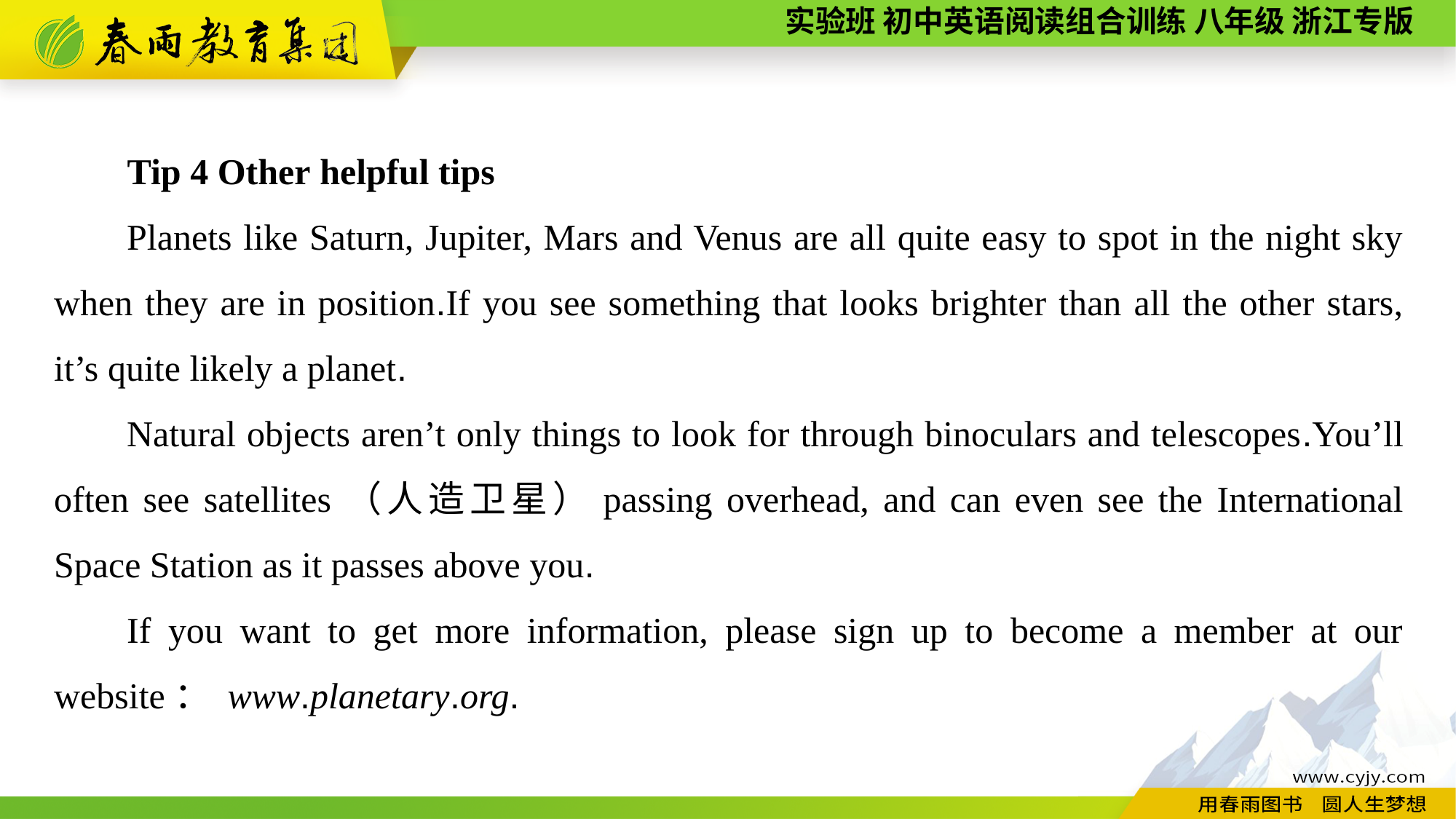

Tip 4 Other helpful tips
Planets like Saturn, Jupiter, Mars and Venus are all quite easy to spot in the night sky when they are in position.If you see something that looks brighter than all the other stars, it’s quite likely a planet.
Natural objects aren’t only things to look for through binoculars and telescopes.You’ll often see satellites（人造卫星）passing overhead, and can even see the International Space Station as it passes above you.
If you want to get more information, please sign up to become a member at our website： www.planetary.org.